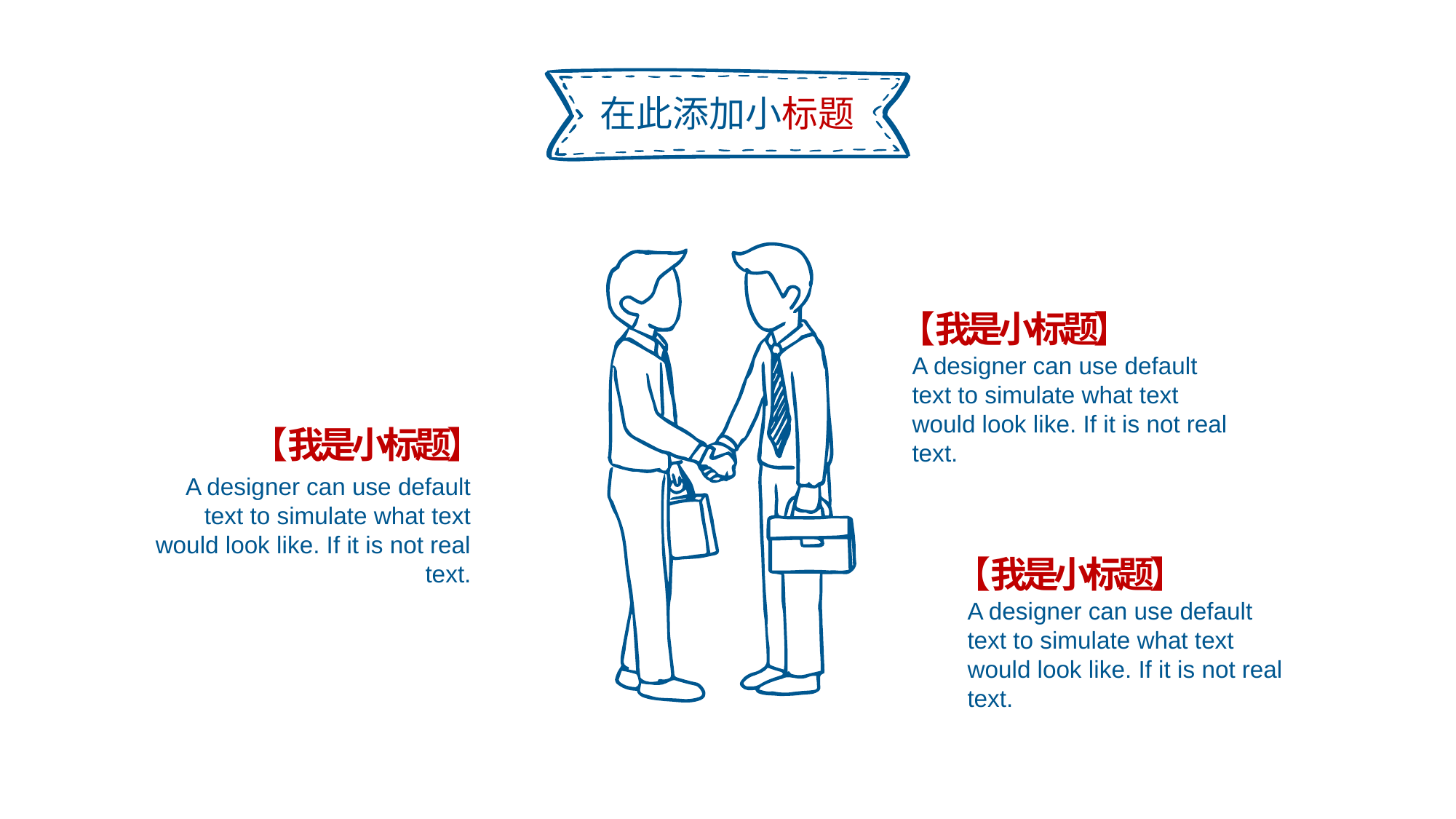

在此添加小标题

【我是小标题】
A designer can use default text to simulate what text would look like. If it is not real text.
【我是小标题】
A designer can use default text to simulate what text would look like. If it is not real text.
【我是小标题】
A designer can use default text to simulate what text would look like. If it is not real text.